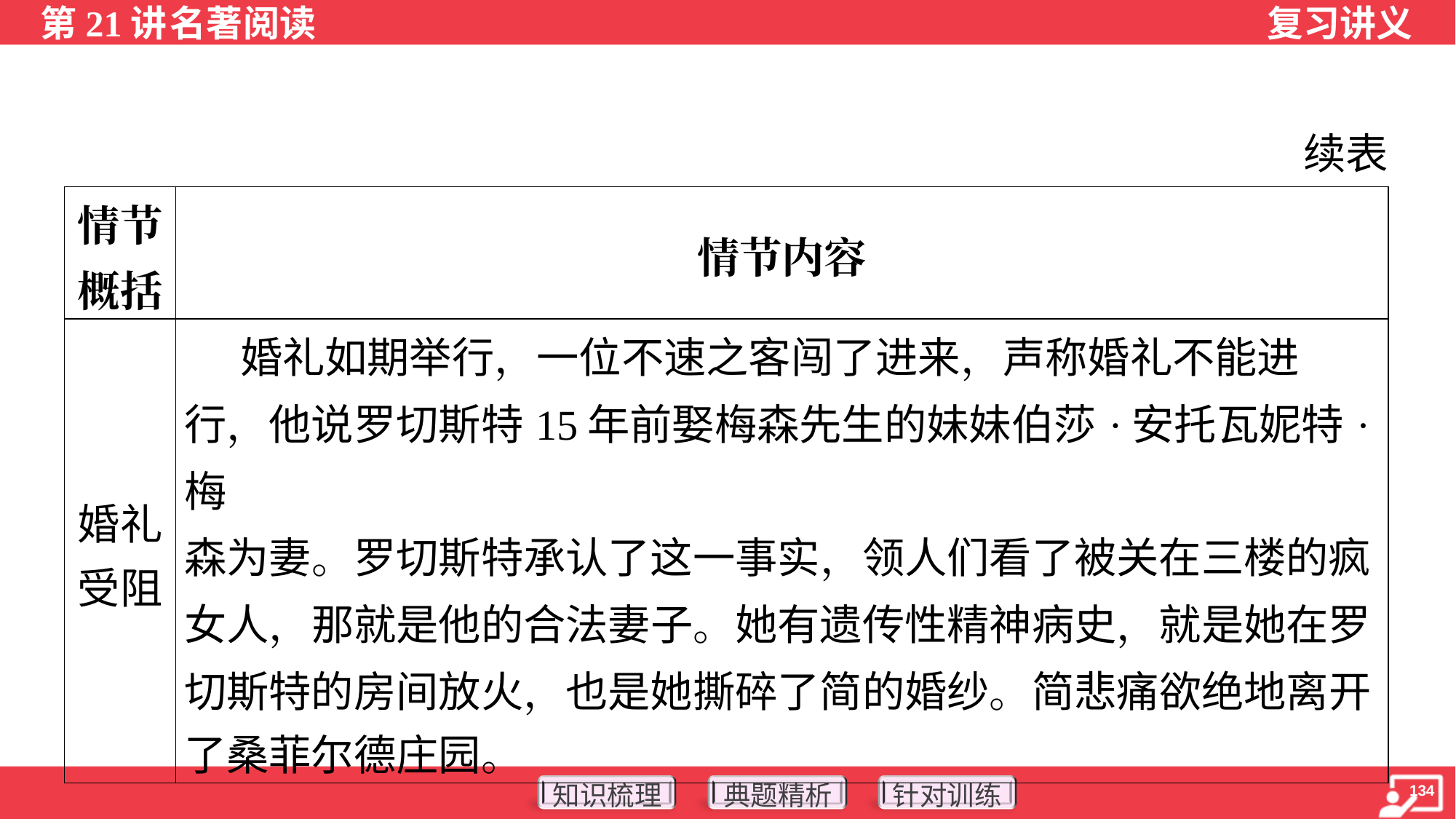

续表
| 情节 概括 | 情节内容 |
| --- | --- |
| 婚礼 受阻 | 婚礼如期举行，一位不速之客闯了进来，声称婚礼不能进 行，他说罗切斯特15年前娶梅森先生的妹妹伯莎·安托瓦妮特·梅 森为妻。罗切斯特承认了这一事实，领人们看了被关在三楼的疯 女人，那就是他的合法妻子。她有遗传性精神病史，就是她在罗 切斯特的房间放火，也是她撕碎了简的婚纱。简悲痛欲绝地离开 了桑菲尔德庄园。 |